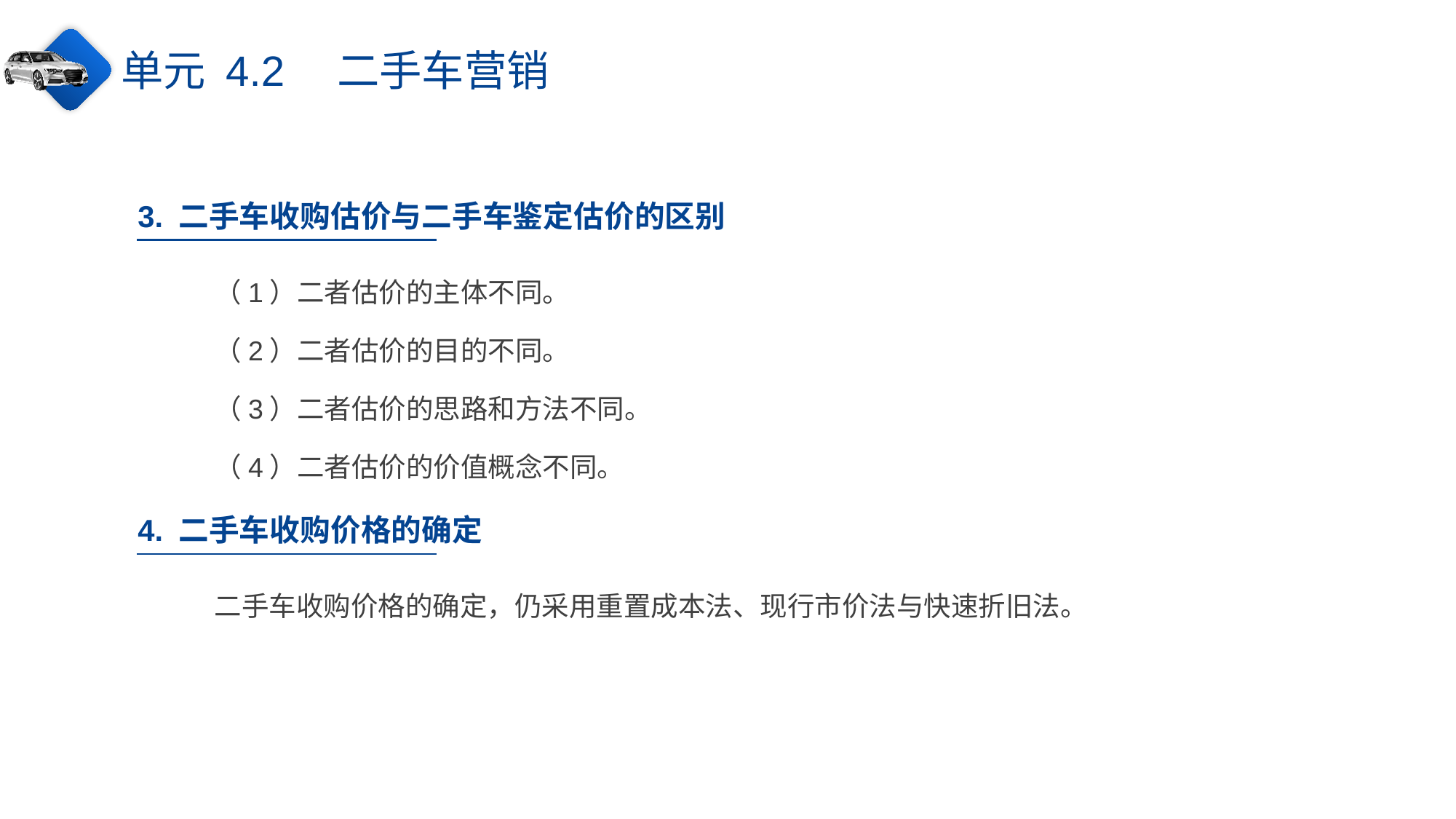

单元 4.2　二手车营销
3. 二手车收购估价与二手车鉴定估价的区别
（1）二者估价的主体不同。
（2）二者估价的目的不同。
（3）二者估价的思路和方法不同。
（4）二者估价的价值概念不同。
4. 二手车收购价格的确定
二手车收购价格的确定，仍采用重置成本法、现行市价法与快速折旧法。